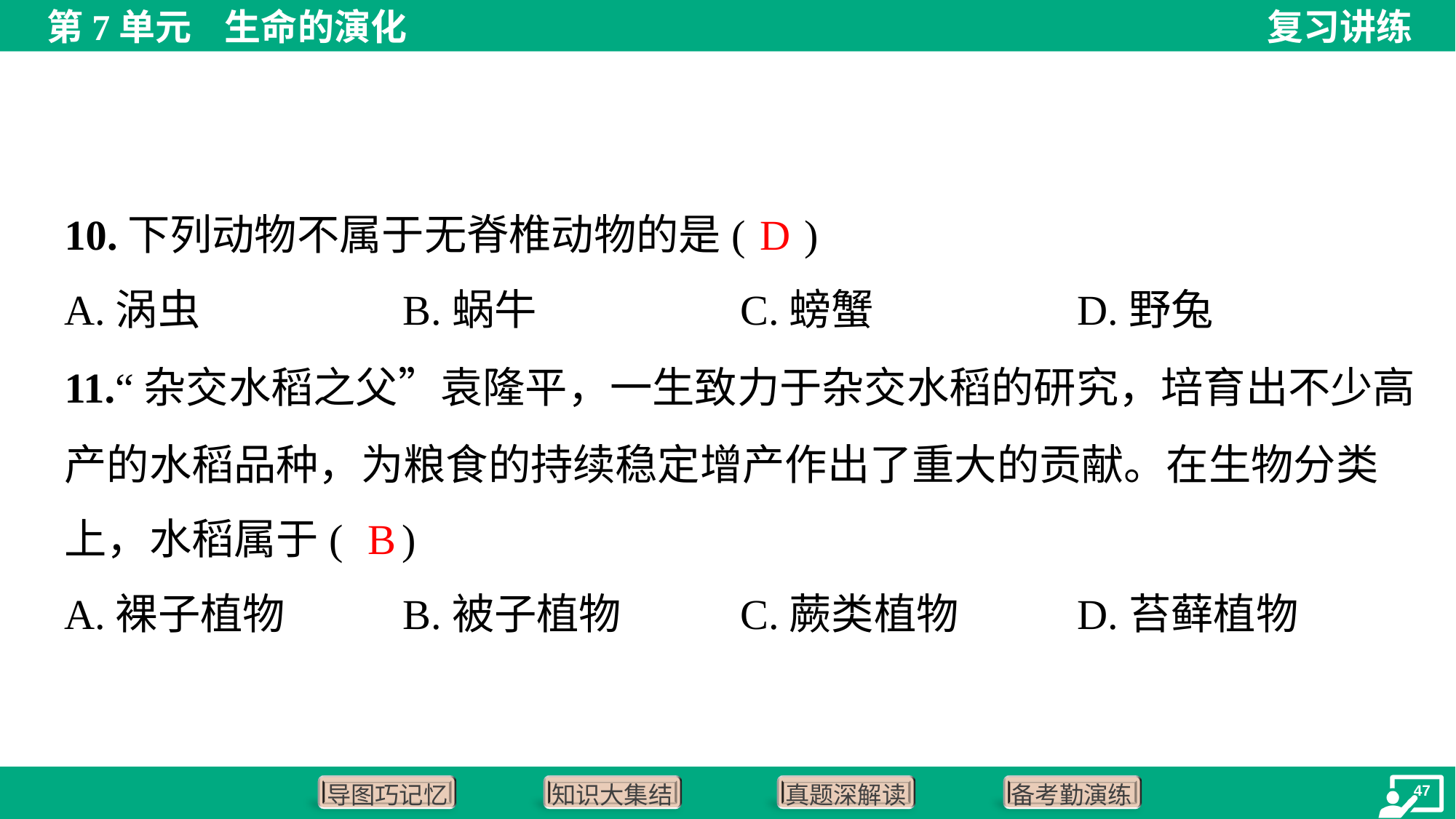

D
10.下列动物不属于无脊椎动物的是(     )
A.涡虫	B.蜗牛	C.螃蟹	D.野兔
11.“杂交水稻之父”袁隆平，一生致力于杂交水稻的研究，培育出不少高
产的水稻品种，为粮食的持续稳定增产作出了重大的贡献。在生物分类
上，水稻属于(     )
B
A.裸子植物	B.被子植物	C.蕨类植物	D.苔藓植物